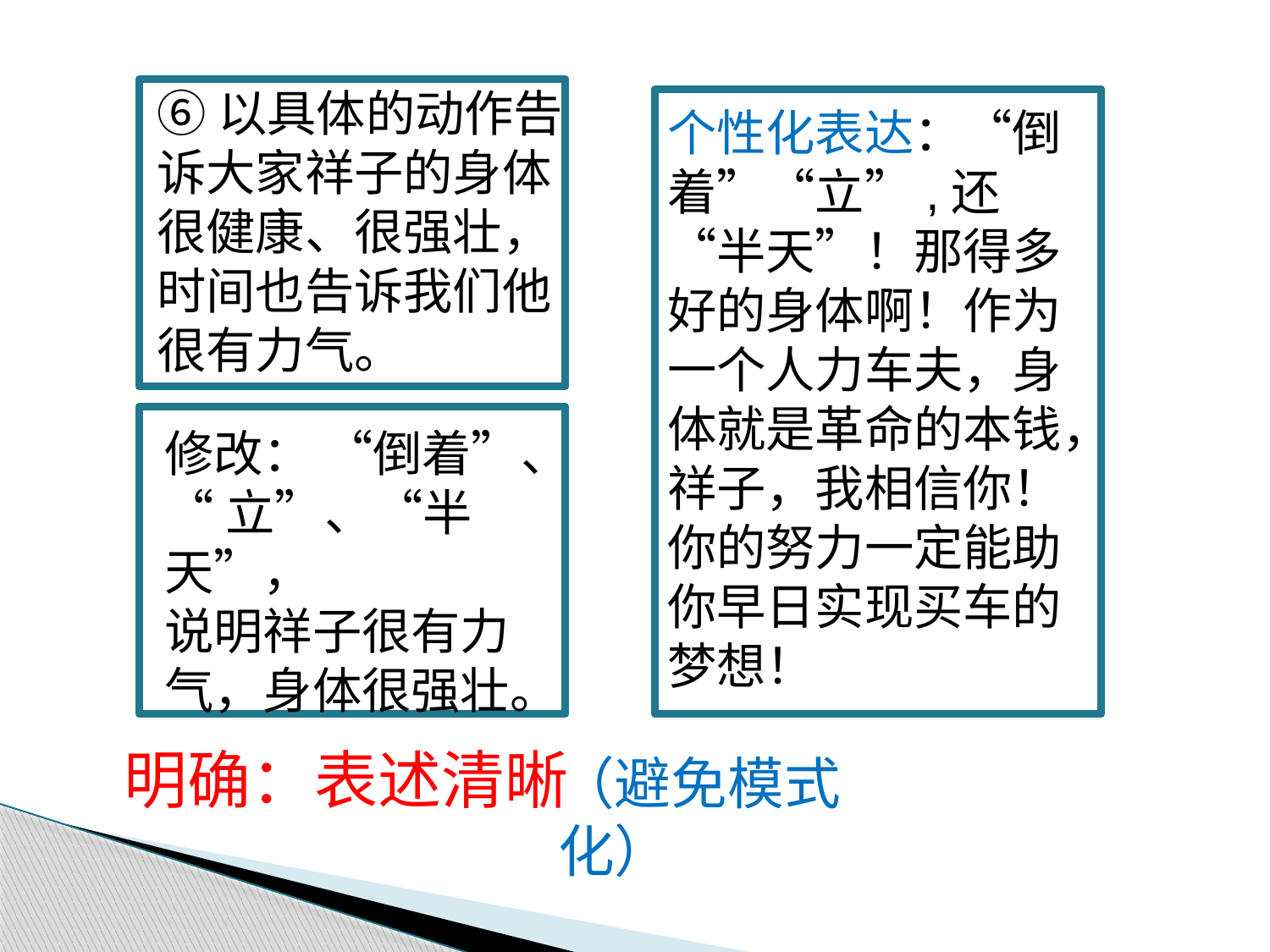

⑥以具体的动作告诉大家祥子的身体很健康、很强壮，时间也告诉我们他很有力气。

个性化表达：“倒着”“立”,还“半天”！那得多好的身体啊！作为一个人力车夫，身体就是革命的本钱，祥子，我相信你！你的努力一定能助你早日实现买车的梦想！

修改： “倒着”、
“立”、“半天”，
说明祥子很有力气，身体很强壮。
明确：表述清晰
（避免模式化）